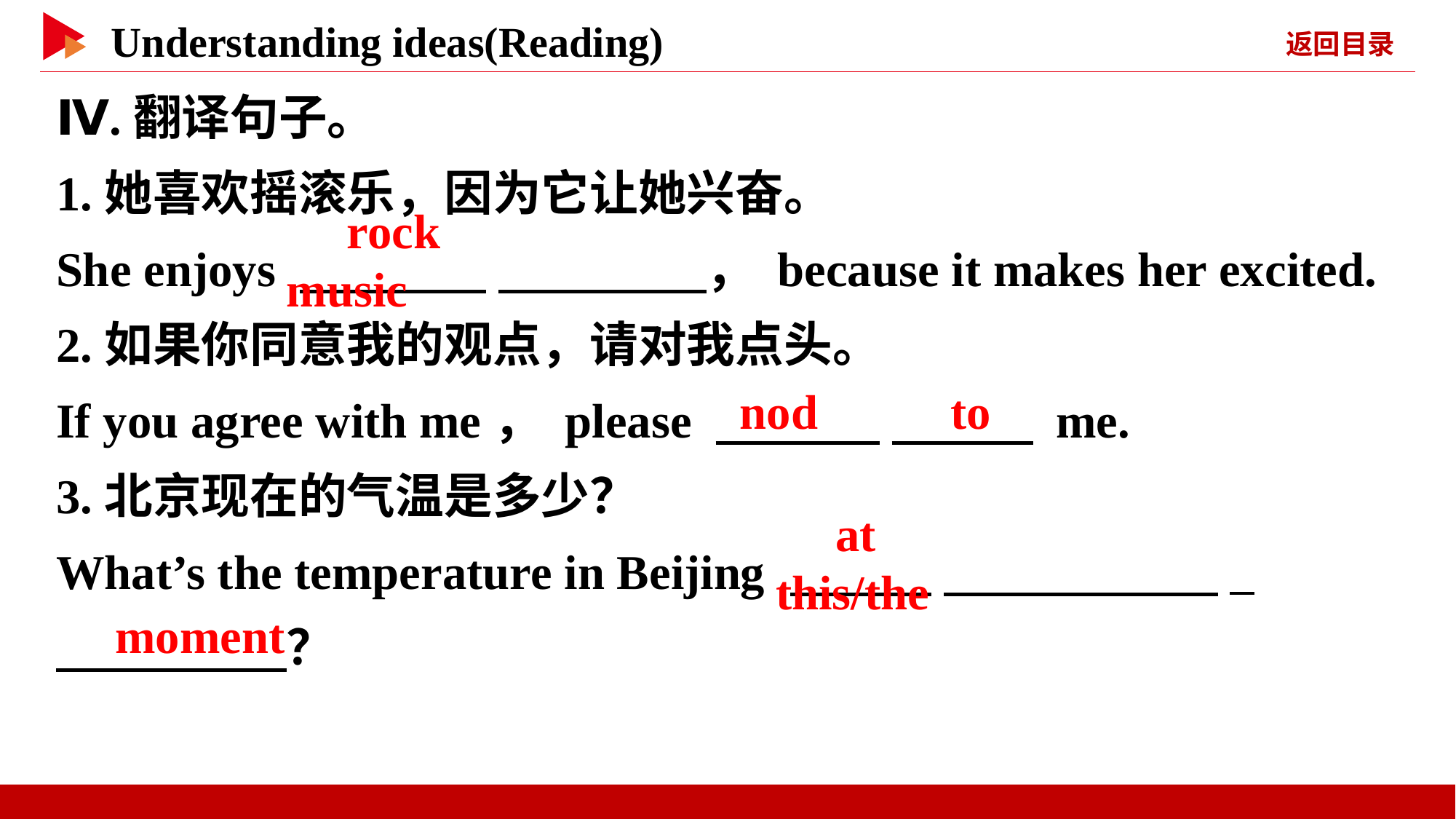

Ⅳ.翻译句子。
1.她喜欢摇滚乐，因为它让她兴奋。
She enjoys 　        　 　          　， because it makes her excited.
2.如果你同意我的观点，请对我点头。
If you agree with me， please 　      　 　    　 me.
3.北京现在的气温是多少？
What’s the temperature in Beijing 　    　 　                　_
　            　？
　rock　 　music
　nod　 　to
　at　 　this/the
　moment